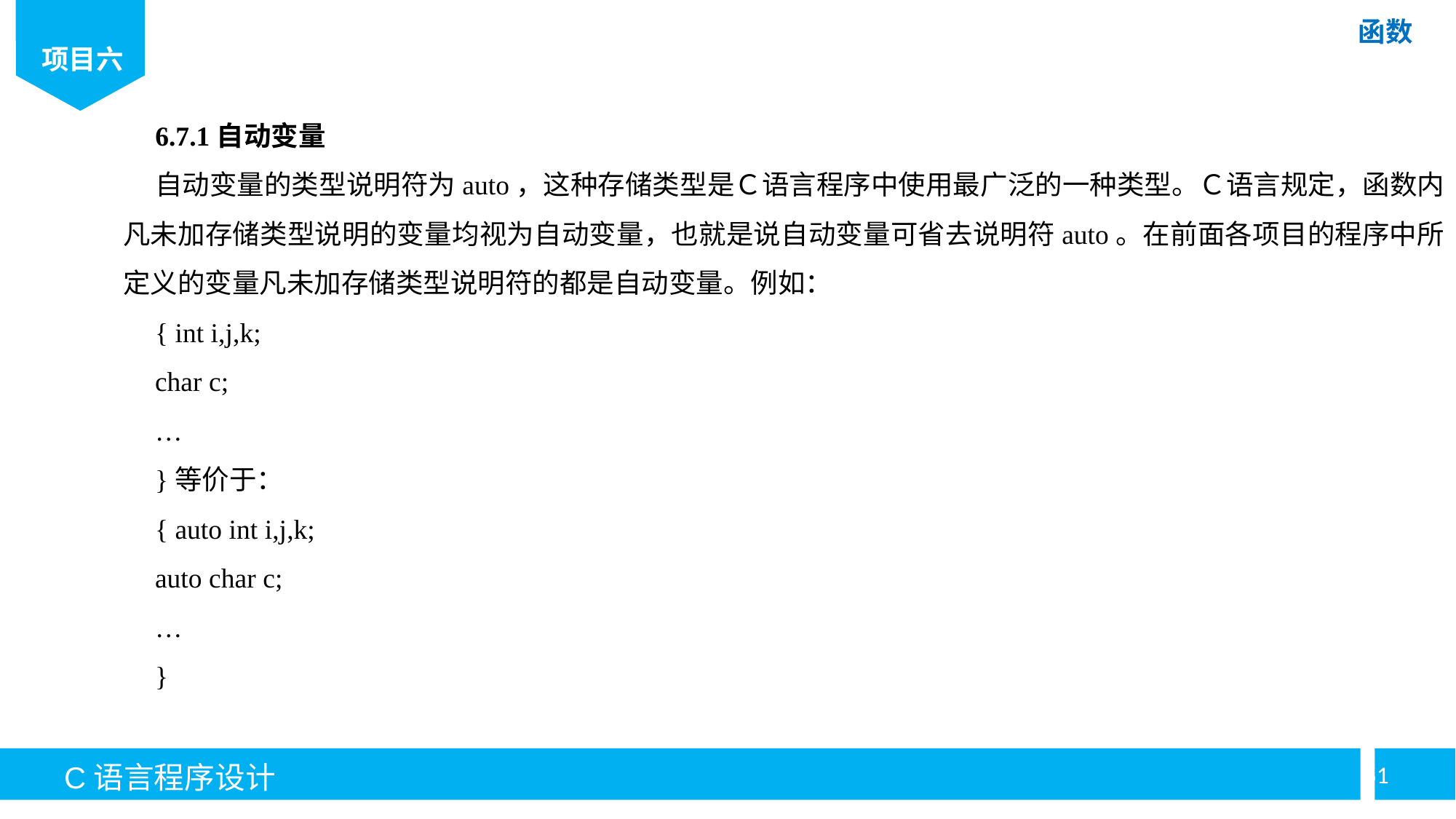

6.7.1自动变量
自动变量的类型说明符为auto，这种存储类型是Ｃ语言程序中使用最广泛的一种类型。Ｃ语言规定，函数内凡未加存储类型说明的变量均视为自动变量，也就是说自动变量可省去说明符auto。在前面各项目的程序中所定义的变量凡未加存储类型说明符的都是自动变量。例如：
{ int i,j,k;
char c;
…
}等价于：
{ auto int i,j,k;
auto char c;
…
}